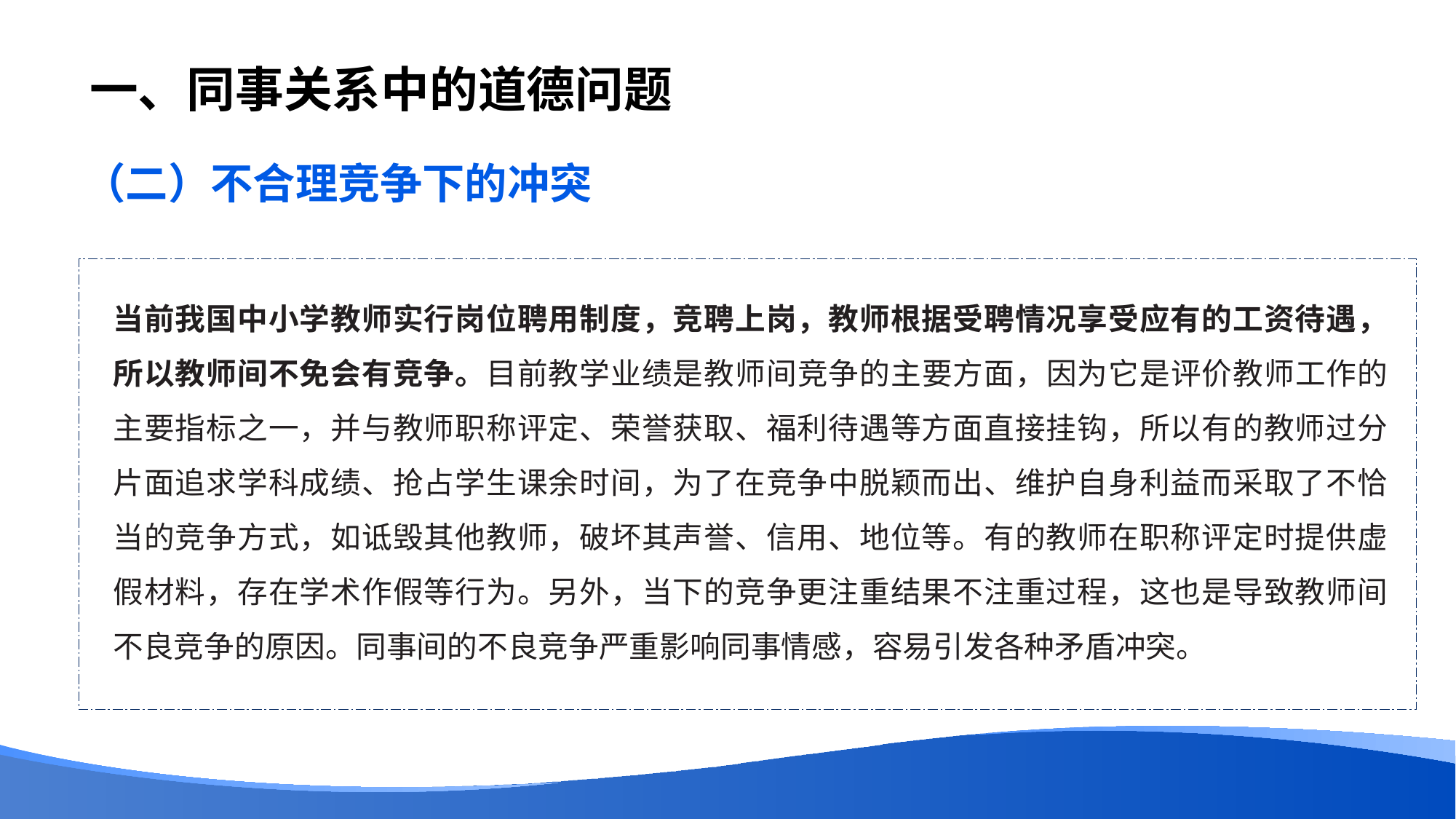

# 一、同事关系中的道德问题
（二）不合理竞争下的冲突

当前我国中小学教师实行岗位聘用制度，竞聘上岗，教师根据受聘情况享受应有的工资待遇，所以教师间不免会有竞争。目前教学业绩是教师间竞争的主要方面，因为它是评价教师工作的主要指标之一，并与教师职称评定、荣誉获取、福利待遇等方面直接挂钩，所以有的教师过分片面追求学科成绩、抢占学生课余时间，为了在竞争中脱颖而出、维护自身利益而采取了不恰当的竞争方式，如诋毁其他教师，破坏其声誉、信用、地位等。有的教师在职称评定时提供虚假材料，存在学术作假等行为。另外，当下的竞争更注重结果不注重过程，这也是导致教师间不良竞争的原因。同事间的不良竞争严重影响同事情感，容易引发各种矛盾冲突。